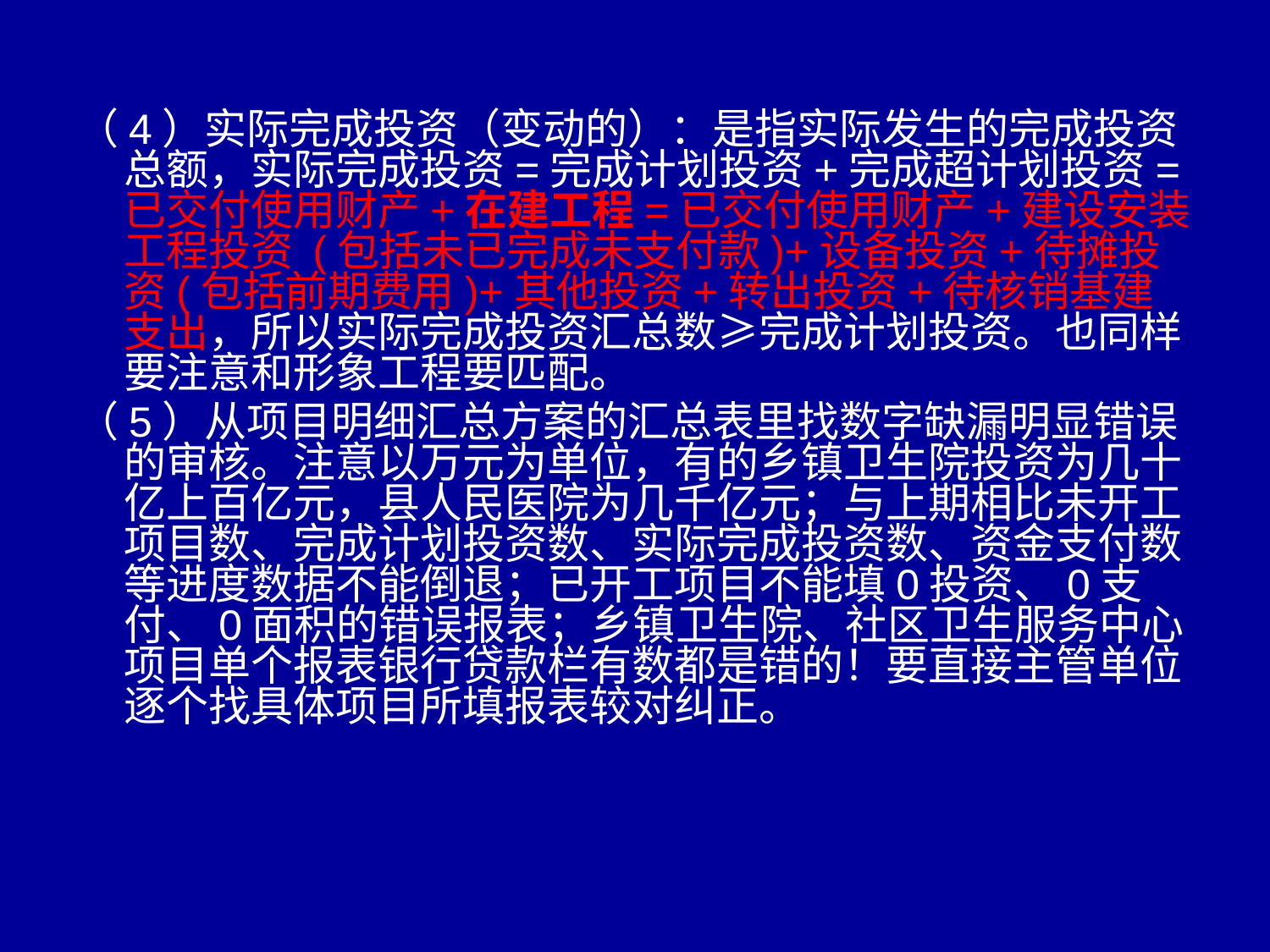

（4）实际完成投资（变动的）：是指实际发生的完成投资总额，实际完成投资=完成计划投资+完成超计划投资=已交付使用财产+在建工程=已交付使用财产+建设安装工程投资 (包括未已完成未支付款)+设备投资+待摊投资(包括前期费用)+其他投资+转出投资+待核销基建支出，所以实际完成投资汇总数≥完成计划投资。也同样要注意和形象工程要匹配。
（5）从项目明细汇总方案的汇总表里找数字缺漏明显错误的审核。注意以万元为单位，有的乡镇卫生院投资为几十亿上百亿元，县人民医院为几千亿元；与上期相比未开工项目数、完成计划投资数、实际完成投资数、资金支付数等进度数据不能倒退；已开工项目不能填0投资、0支付、0面积的错误报表；乡镇卫生院、社区卫生服务中心项目单个报表银行贷款栏有数都是错的！要直接主管单位逐个找具体项目所填报表较对纠正。